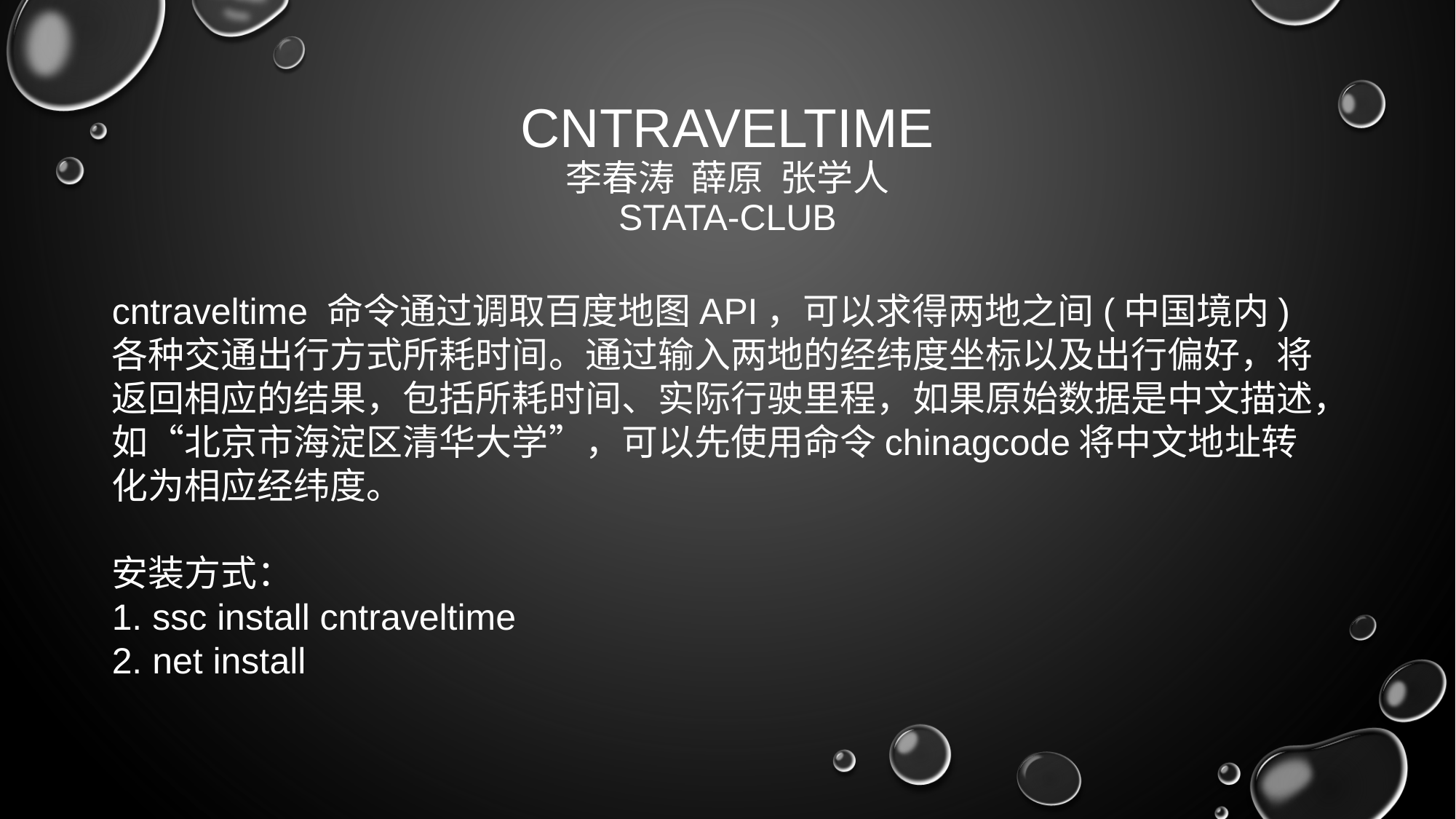

# CnTRAVELTIME 李春涛  薛原  张学人 Stata-CLUB
cntraveltime 命令通过调取百度地图API，可以求得两地之间(中国境内)各种交通出行方式所耗时间。通过输入两地的经纬度坐标以及出行偏好，将返回相应的结果，包括所耗时间、实际行驶里程，如果原始数据是中文描述，如“北京市海淀区清华大学”，可以先使用命令chinagcode将中文地址转化为相应经纬度。

安装方式：
1. ssc install cntraveltime
2. net install